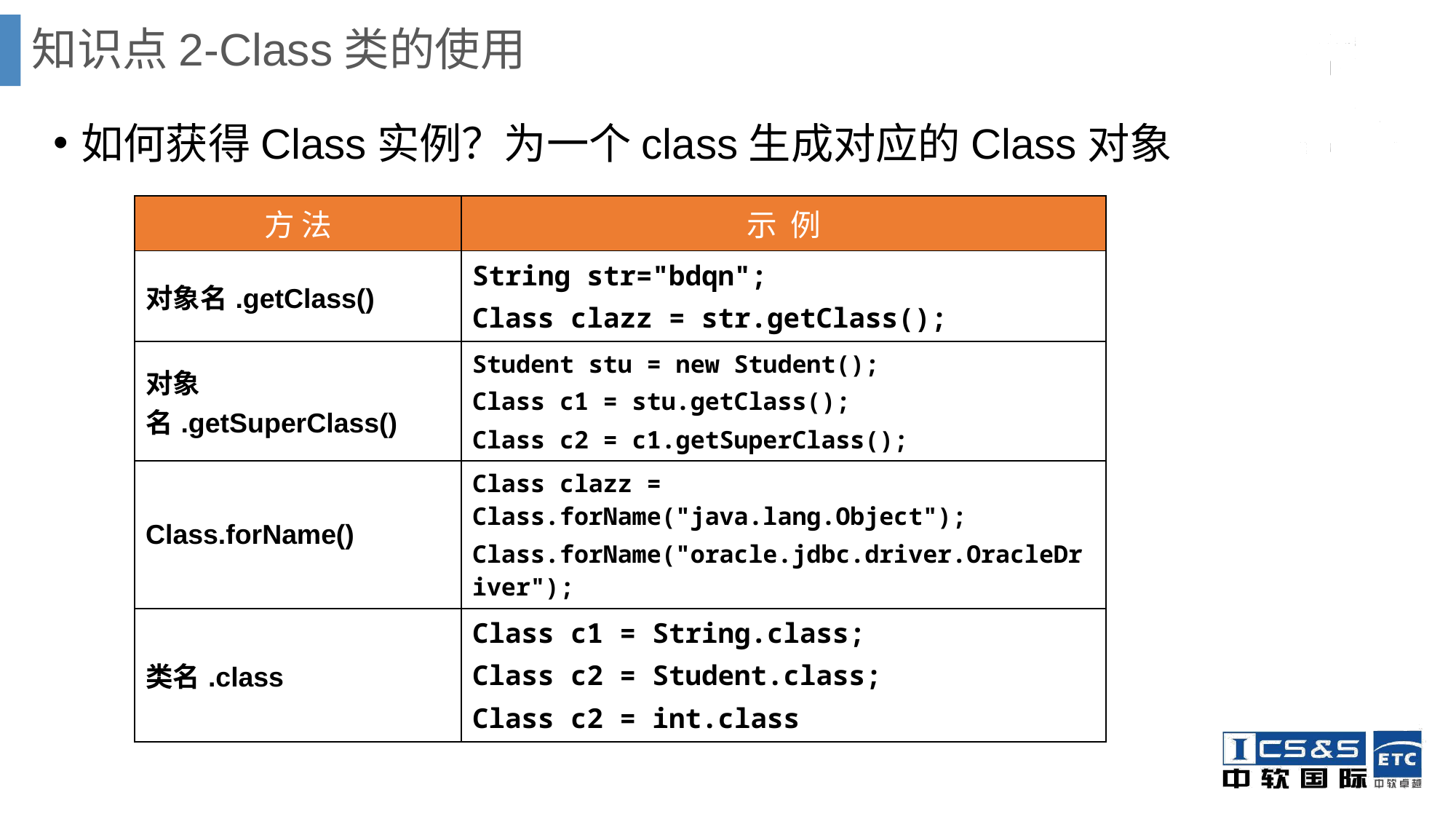

# 知识点2-Class类的使用
如何获得Class实例？为一个class生成对应的Class对象
| 方 法 | 示 例 |
| --- | --- |
| 对象名.getClass() | String str="bdqn"; Class clazz = str.getClass(); |
| 对象名.getSuperClass() | Student stu = new Student(); Class c1 = stu.getClass(); Class c2 = c1.getSuperClass(); |
| Class.forName() | Class clazz = Class.forName("java.lang.Object"); Class.forName("oracle.jdbc.driver.OracleDriver"); |
| 类名.class | Class c1 = String.class; Class c2 = Student.class; Class c2 = int.class |